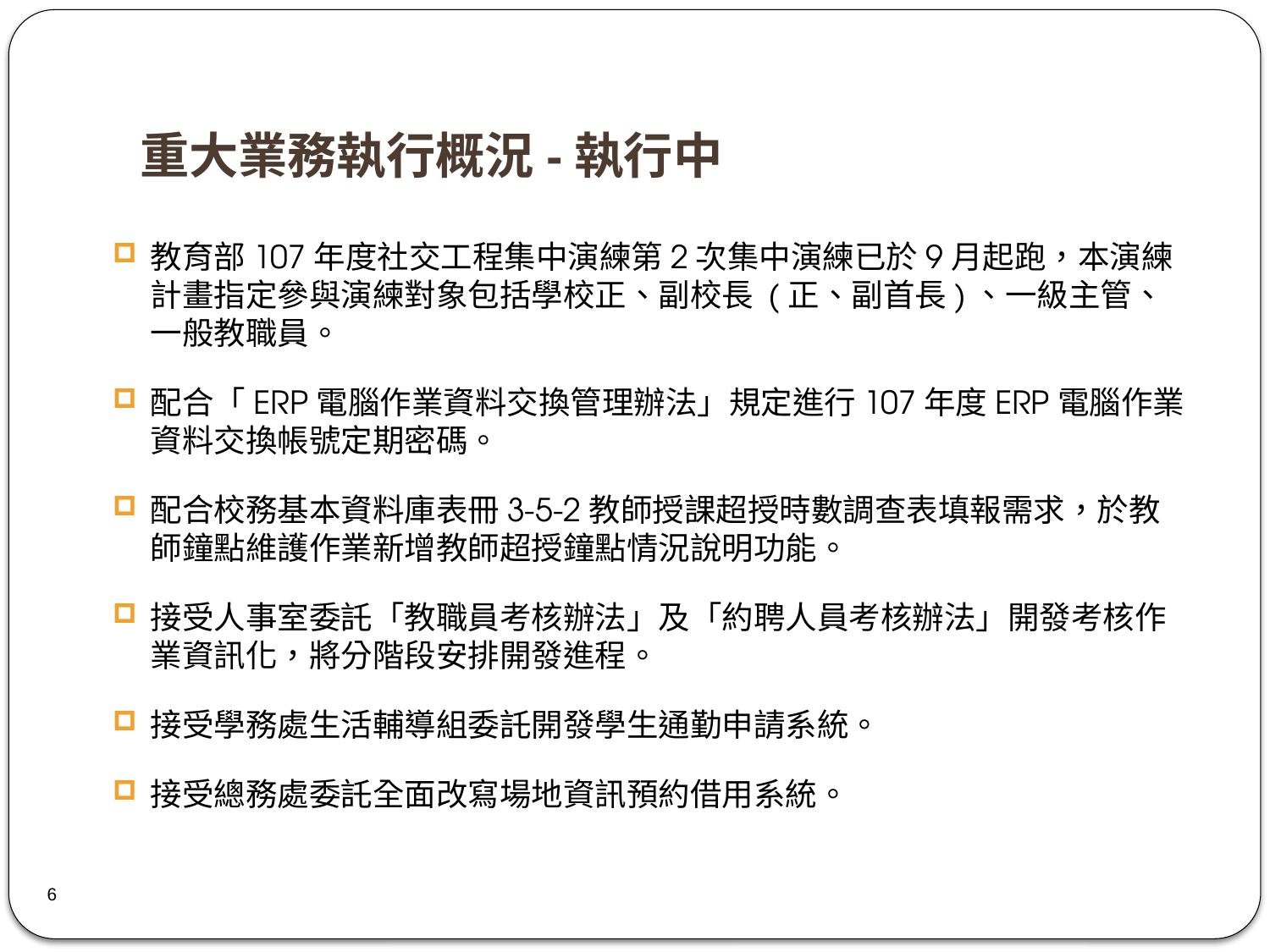

# 重大業務執行概況-執行中
教育部107年度社交工程集中演練第2次集中演練已於9月起跑，本演練計畫指定參與演練對象包括學校正、副校長 (正、副首長)、一級主管、一般教職員。
配合「ERP電腦作業資料交換管理辦法」規定進行107年度ERP電腦作業資料交換帳號定期密碼。
配合校務基本資料庫表冊3-5-2教師授課超授時數調查表填報需求，於教師鐘點維護作業新增教師超授鐘點情況說明功能。
接受人事室委託「教職員考核辦法」及「約聘人員考核辦法」開發考核作業資訊化，將分階段安排開發進程。
接受學務處生活輔導組委託開發學生通勤申請系統。
接受總務處委託全面改寫場地資訊預約借用系統。
6